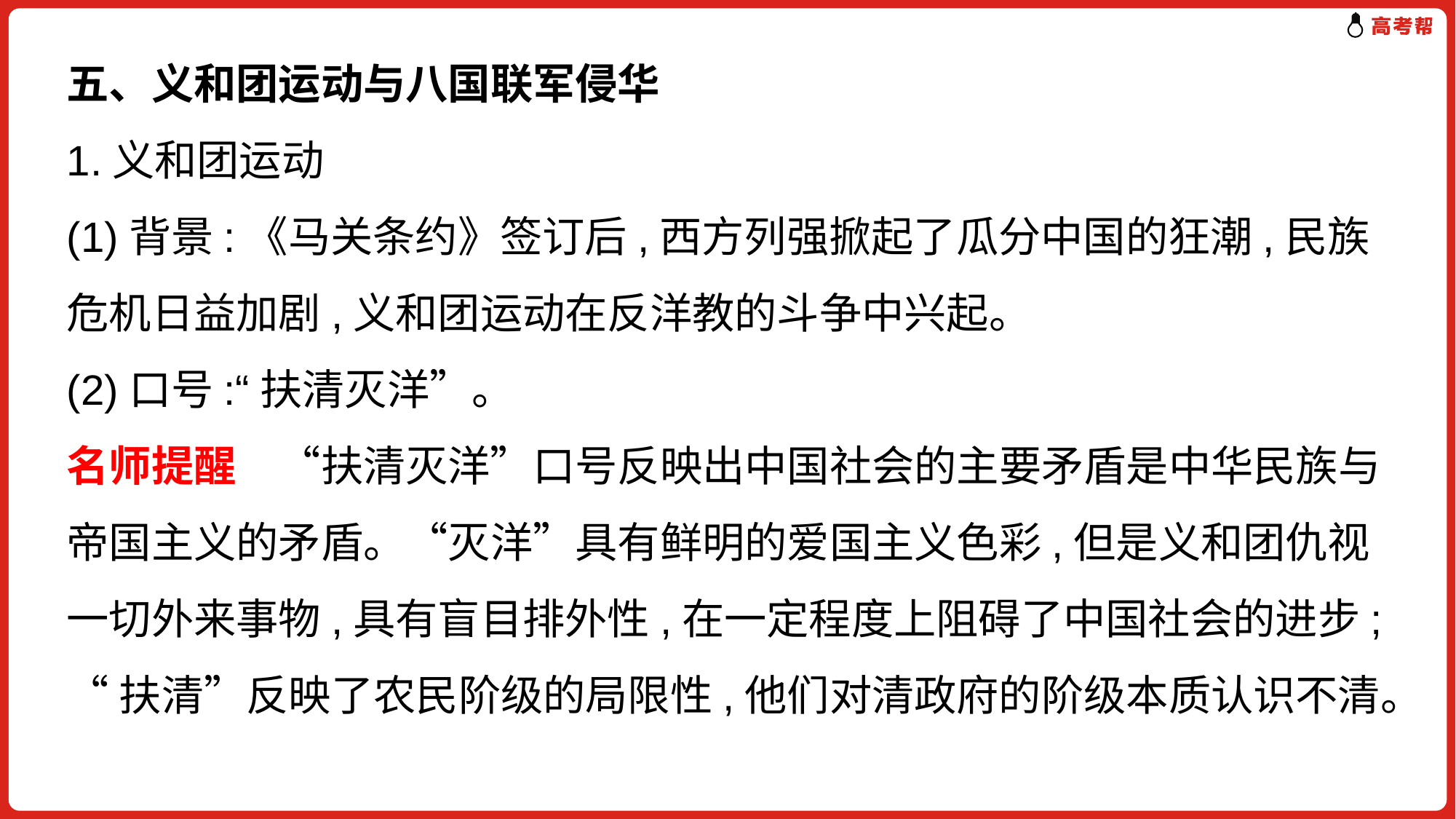

五、义和团运动与八国联军侵华
1.义和团运动
(1)背景:《马关条约》签订后,西方列强掀起了瓜分中国的狂潮,民族危机日益加剧,义和团运动在反洋教的斗争中兴起。
(2)口号:“扶清灭洋”。
名师提醒　“扶清灭洋”口号反映出中国社会的主要矛盾是中华民族与帝国主义的矛盾。“灭洋”具有鲜明的爱国主义色彩,但是义和团仇视一切外来事物,具有盲目排外性,在一定程度上阻碍了中国社会的进步;
“扶清”反映了农民阶级的局限性,他们对清政府的阶级本质认识不清。